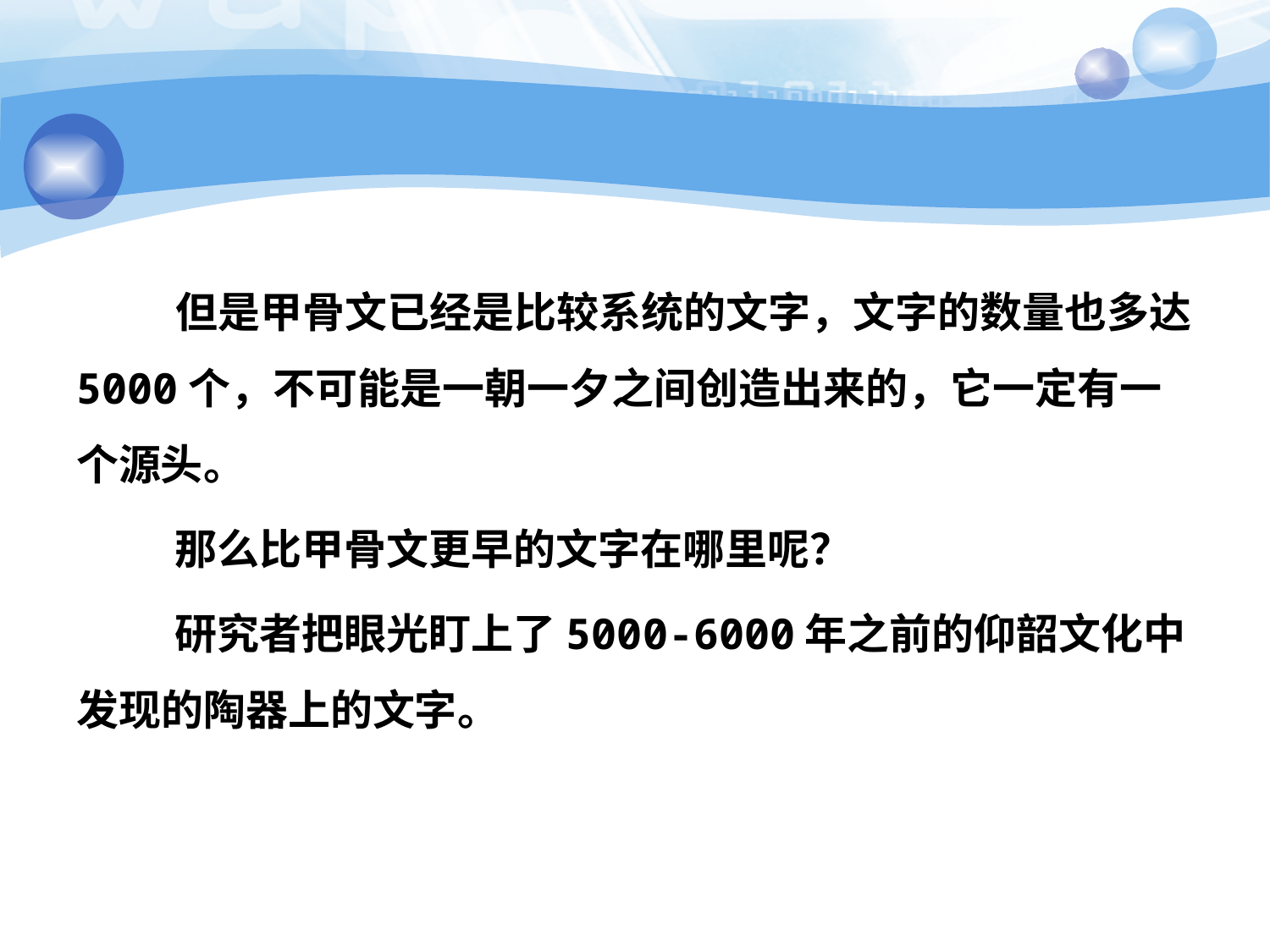

#
但是甲骨文已经是比较系统的文字，文字的数量也多达5000个，不可能是一朝一夕之间创造出来的，它一定有一个源头。
那么比甲骨文更早的文字在哪里呢？
研究者把眼光盯上了5000-6000年之前的仰韶文化中发现的陶器上的文字。